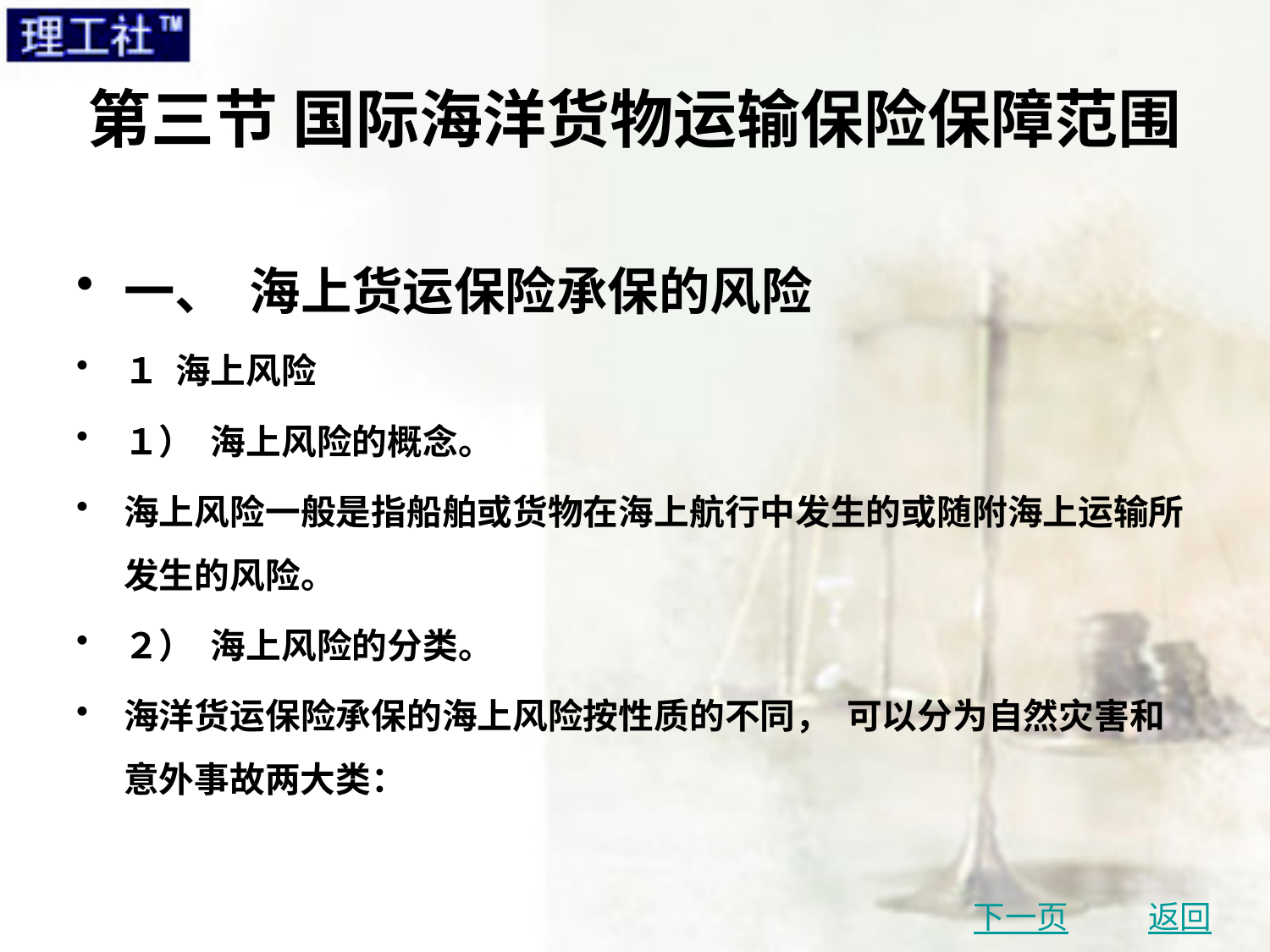

# 第三节 国际海洋货物运输保险保障范围
一、  海上货运保险承保的风险
１  海上风险
１）  海上风险的概念。
海上风险一般是指船舶或货物在海上航行中发生的或随附海上运输所发生的风险。
２）  海上风险的分类。
海洋货运保险承保的海上风险按性质的不同，  可以分为自然灾害和意外事故两大类：

下一页
返回